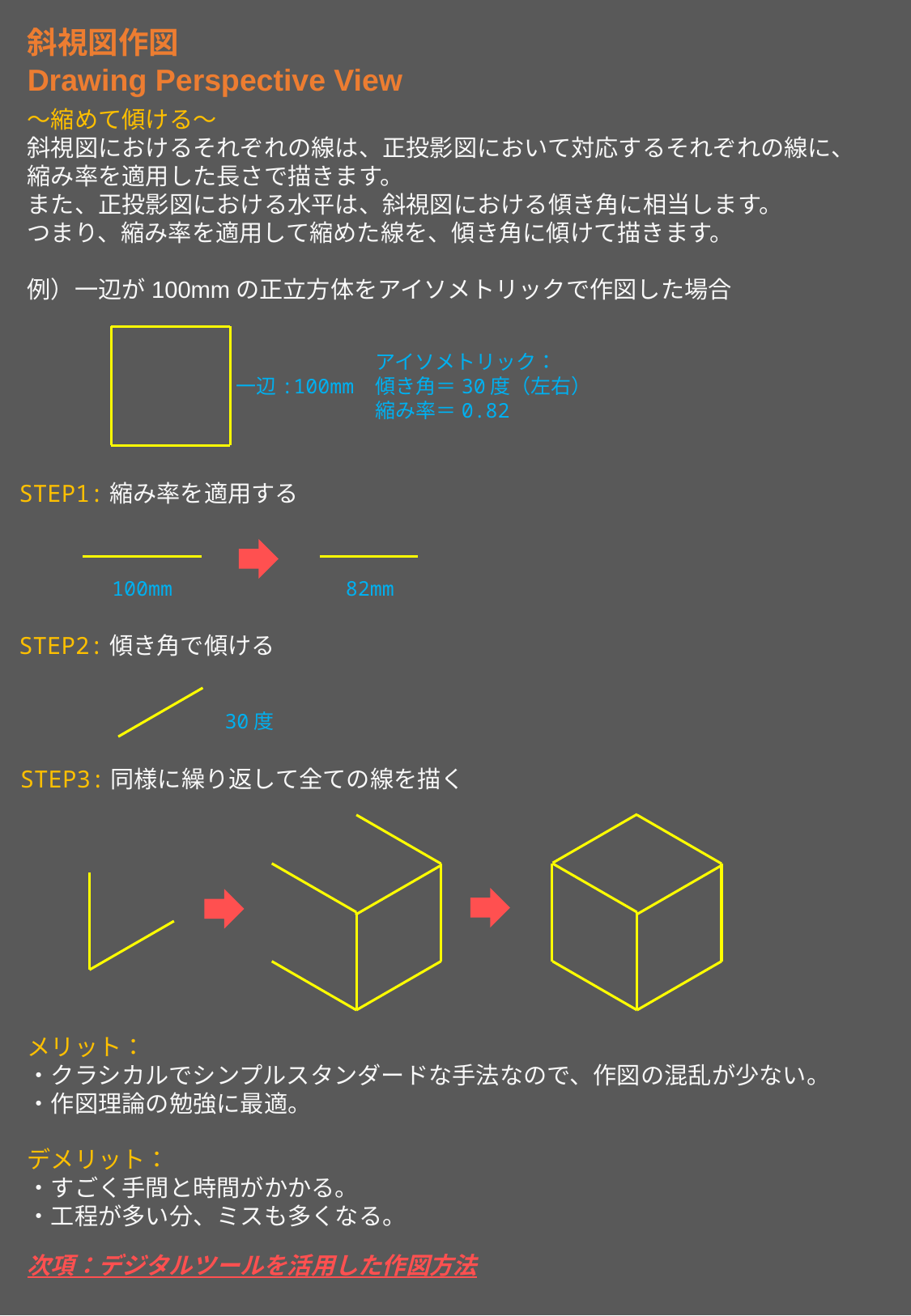

斜視図作図
Drawing Perspective View
～縮めて傾ける～
斜視図におけるそれぞれの線は、正投影図において対応するそれぞれの線に、
縮み率を適用した長さで描きます。
また、正投影図における水平は、斜視図における傾き角に相当します。
つまり、縮み率を適用して縮めた線を、傾き角に傾けて描きます。

例）一辺が100mmの正立方体をアイソメトリックで作図した場合
アイソメトリック：
傾き角＝30度（左右）
縮み率＝0.82
一辺:100mm
STEP1:縮み率を適用する

100mm
82mm
STEP2:傾き角で傾ける
30度
STEP3:同様に繰り返して全ての線を描く

メリット：
・クラシカルでシンプルスタンダードな手法なので、作図の混乱が少ない。
・作図理論の勉強に最適。

デメリット：
・すごく手間と時間がかかる。
・工程が多い分、ミスも多くなる。
次項：デジタルツールを活用した作図方法